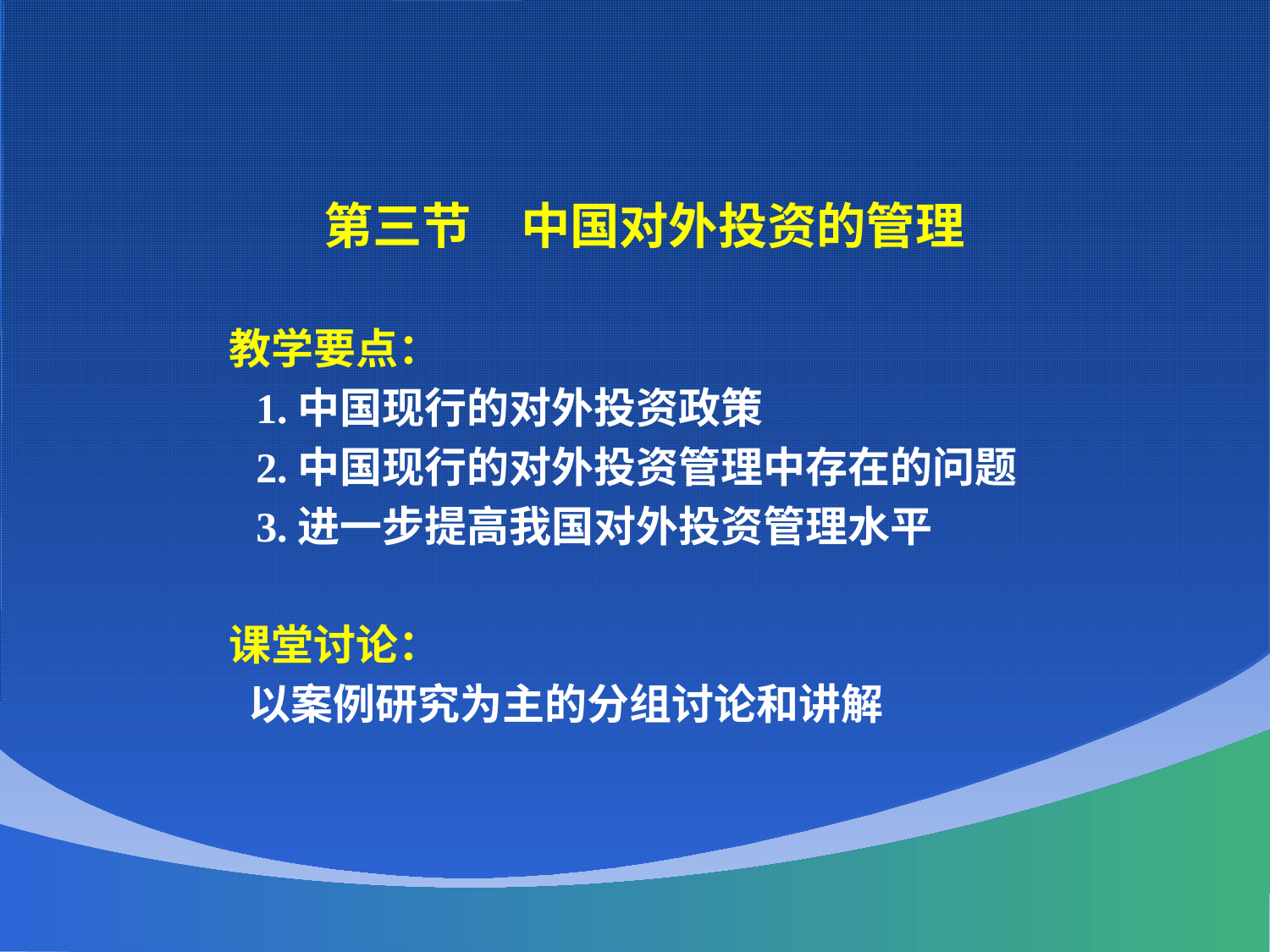

第三节　中国对外投资的管理

               教学要点：
                 1.中国现行的对外投资政策
                 2.中国现行的对外投资管理中存在的问题
                 3.进一步提高我国对外投资管理水平

               课堂讨论：
                 以案例研究为主的分组讨论和讲解